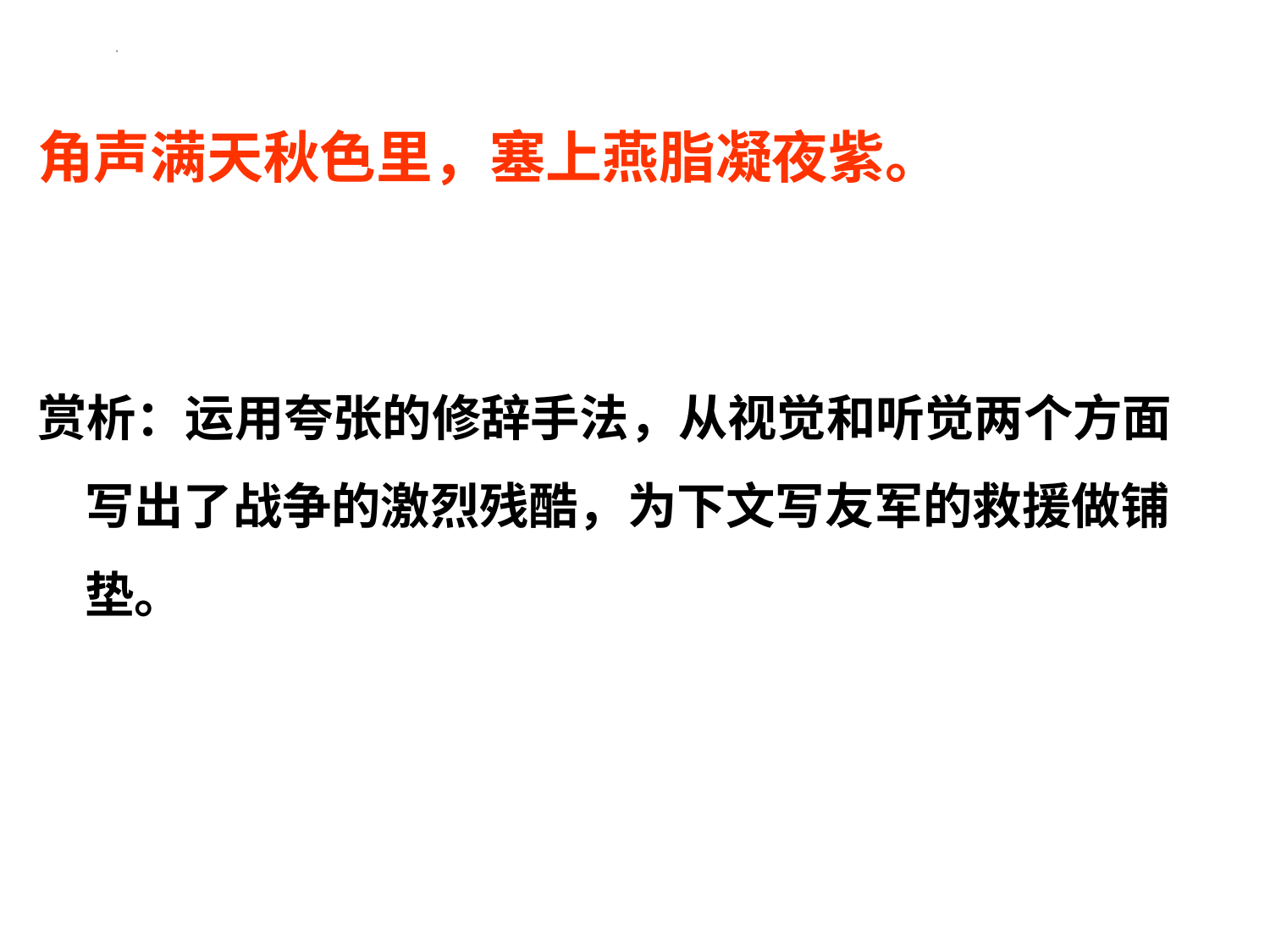

角声满天秋色里，塞上燕脂凝夜紫。

赏析：运用夸张的修辞手法，从视觉和听觉两个方面写出了战争的激烈残酷，为下文写友军的救援做铺垫。